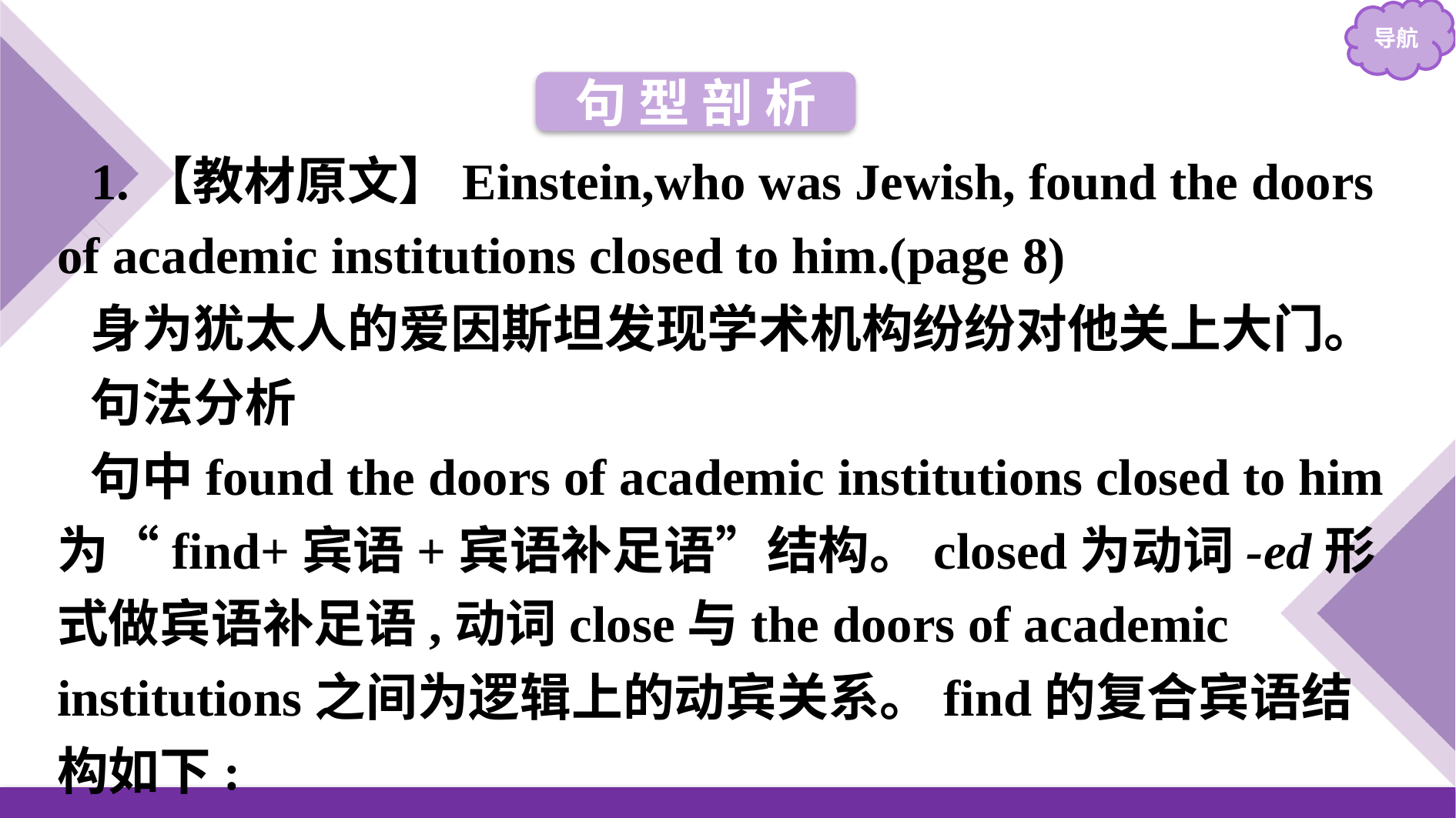

句 型 剖 析
1.【教材原文】Einstein,who was Jewish, found the doors of academic institutions closed to him.(page 8)
身为犹太人的爱因斯坦发现学术机构纷纷对他关上大门。
句法分析
句中found the doors of academic institutions closed to him为“find+宾语+宾语补足语”结构。closed为动词-ed形式做宾语补足语,动词close与the doors of academic institutions之间为逻辑上的动宾关系。find的复合宾语结构如下: